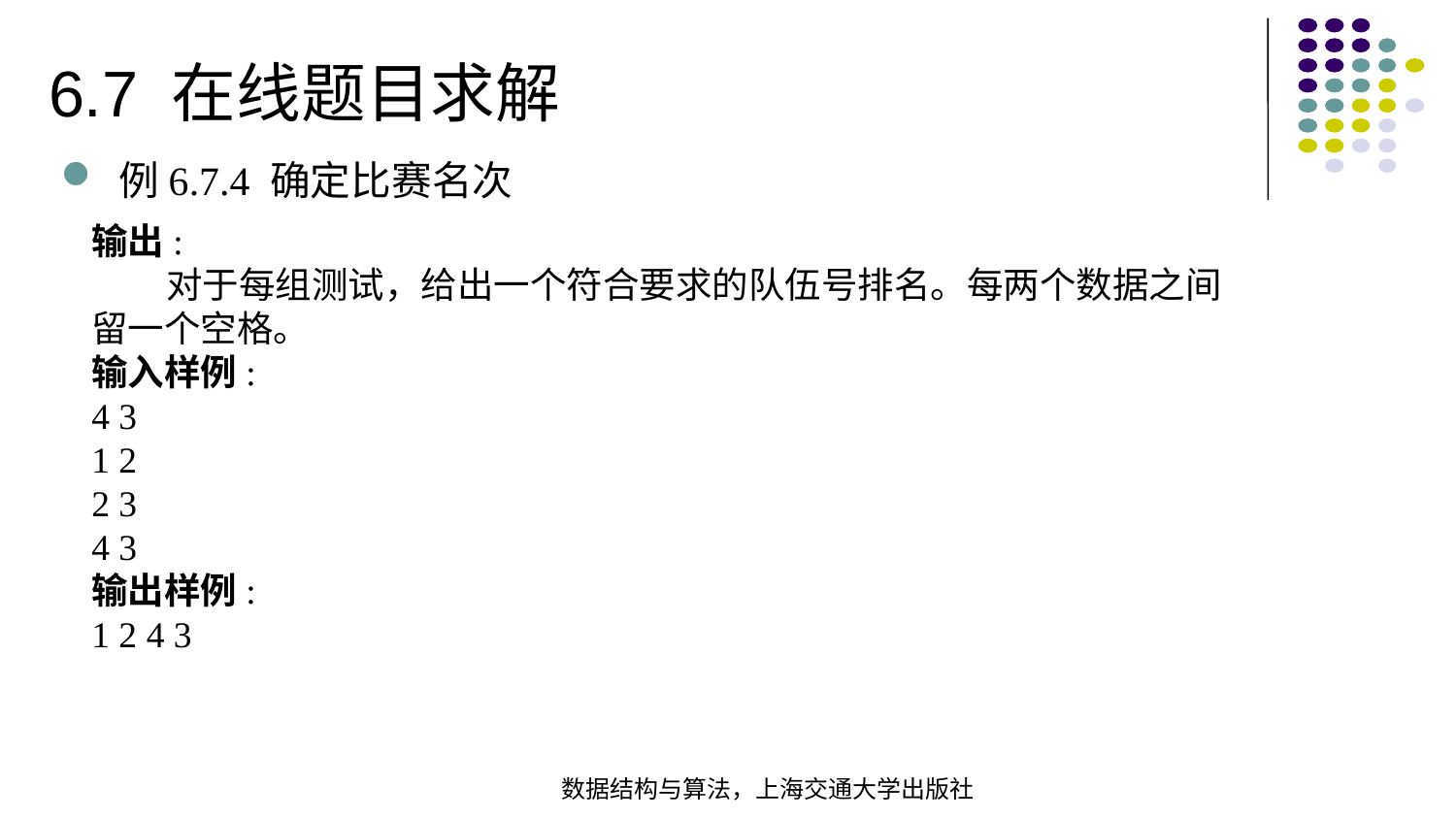

6.7 在线题目求解
例6.7.4 确定比赛名次
输出:
        对于每组测试，给出一个符合要求的队伍号排名。每两个数据之间留一个空格。
输入样例:
4 3
1 2
2 3
4 3
输出样例:
1 2 4 3